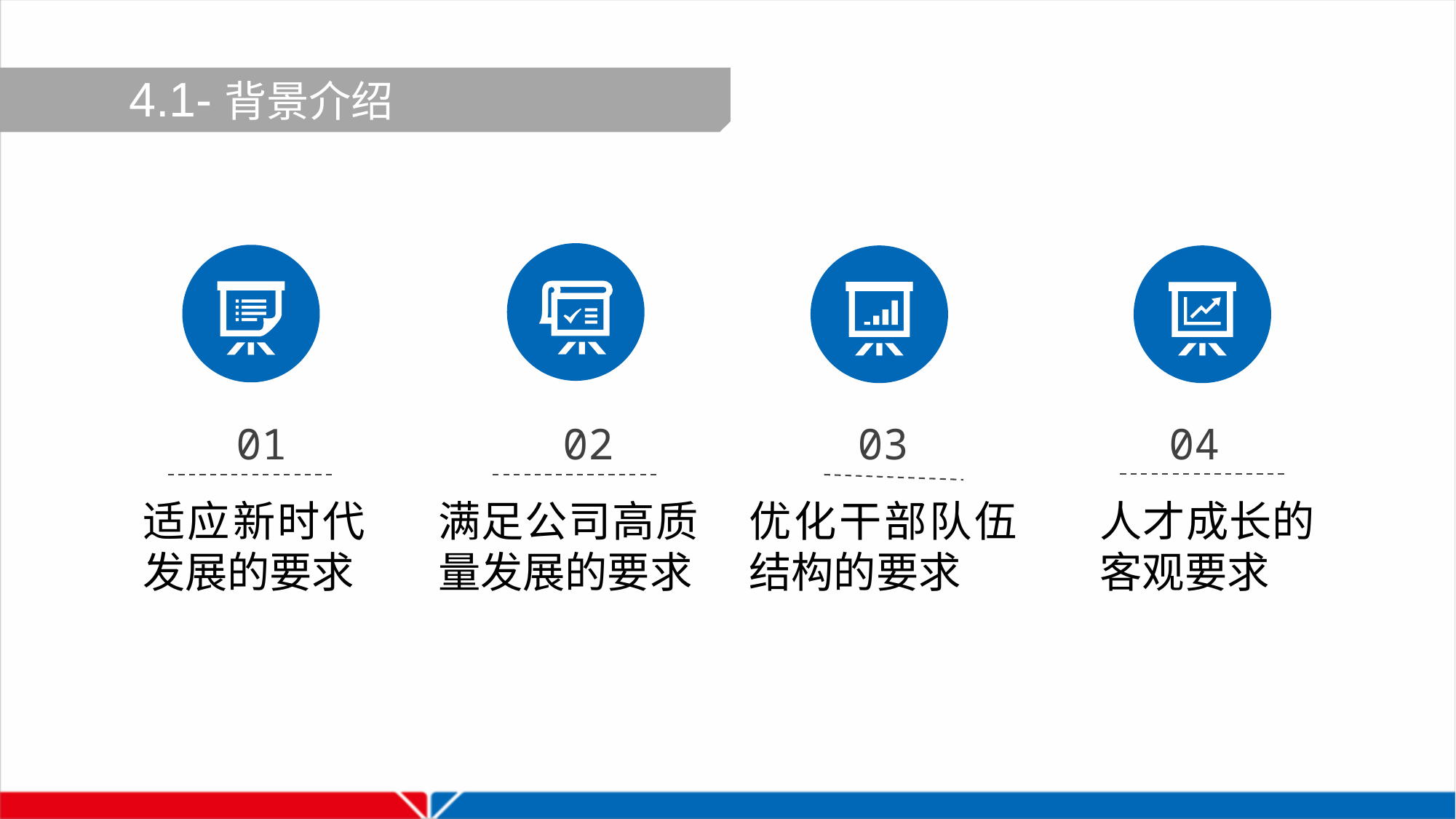

4.1-背景介绍

01
02
03
04
适应新时代发展的要求
满足公司高质量发展的要求
优化干部队伍结构的要求
人才成长的客观要求